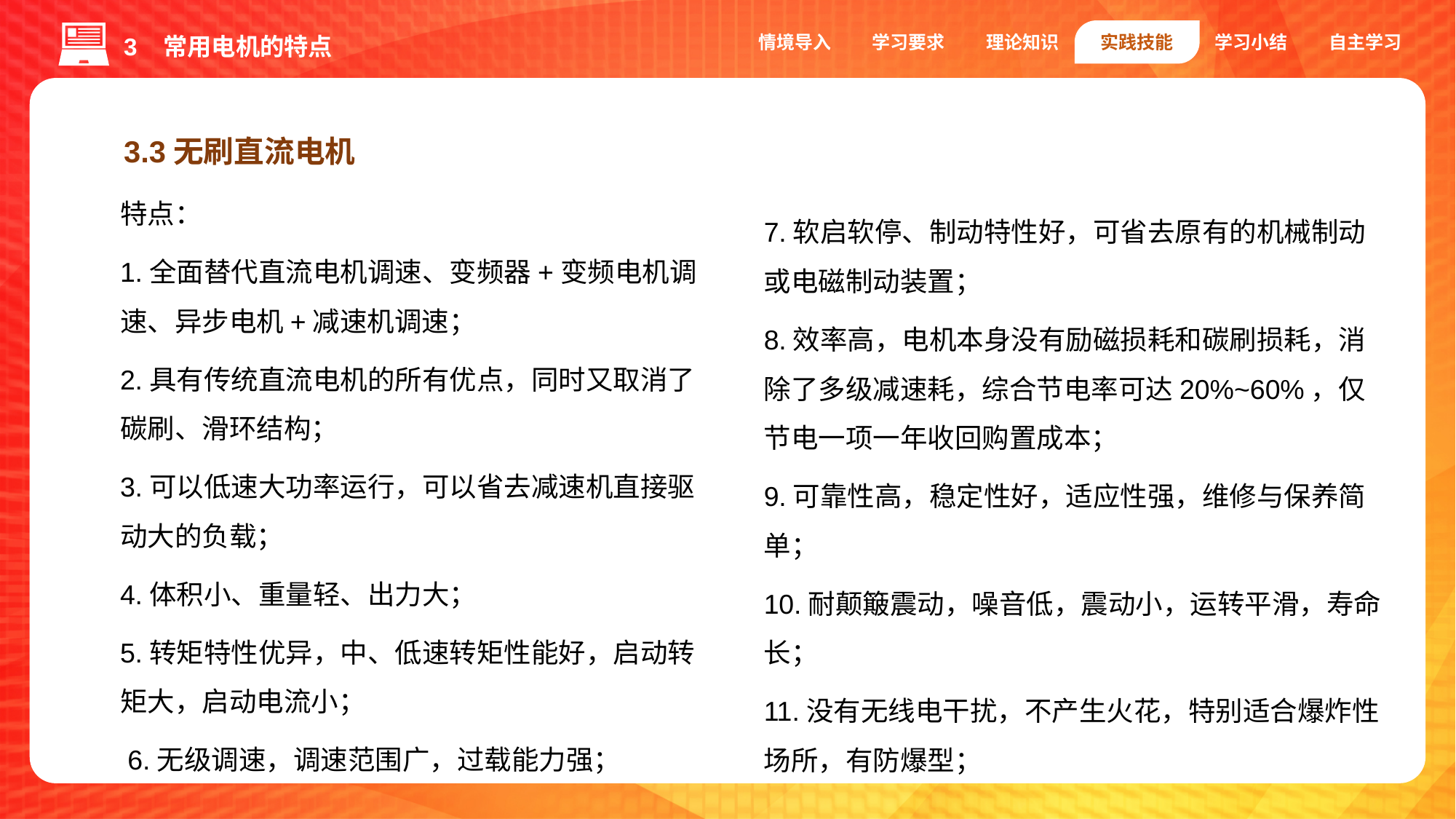

情境导入
学习要求
理论知识
实践技能
学习小结
自主学习

3   常用电机的特点
3.3无刷直流电机
特点：
1.全面替代直流电机调速、变频器+变频电机调速、异步电机+减速机调速；
2.具有传统直流电机的所有优点，同时又取消了碳刷、滑环结构；
3.可以低速大功率运行，可以省去减速机直接驱动大的负载；
4.体积小、重量轻、出力大；
5.转矩特性优异，中、低速转矩性能好，启动转矩大，启动电流小；
 6.无级调速，调速范围广，过载能力强；
7.软启软停、制动特性好，可省去原有的机械制动或电磁制动装置；
8.效率高，电机本身没有励磁损耗和碳刷损耗，消除了多级减速耗，综合节电率可达20%~60%，仅节电一项一年收回购置成本；
9.可靠性高，稳定性好，适应性强，维修与保养简单；
10.耐颠簸震动，噪音低，震动小，运转平滑，寿命长；
11.没有无线电干扰，不产生火花，特别适合爆炸性场所，有防爆型；